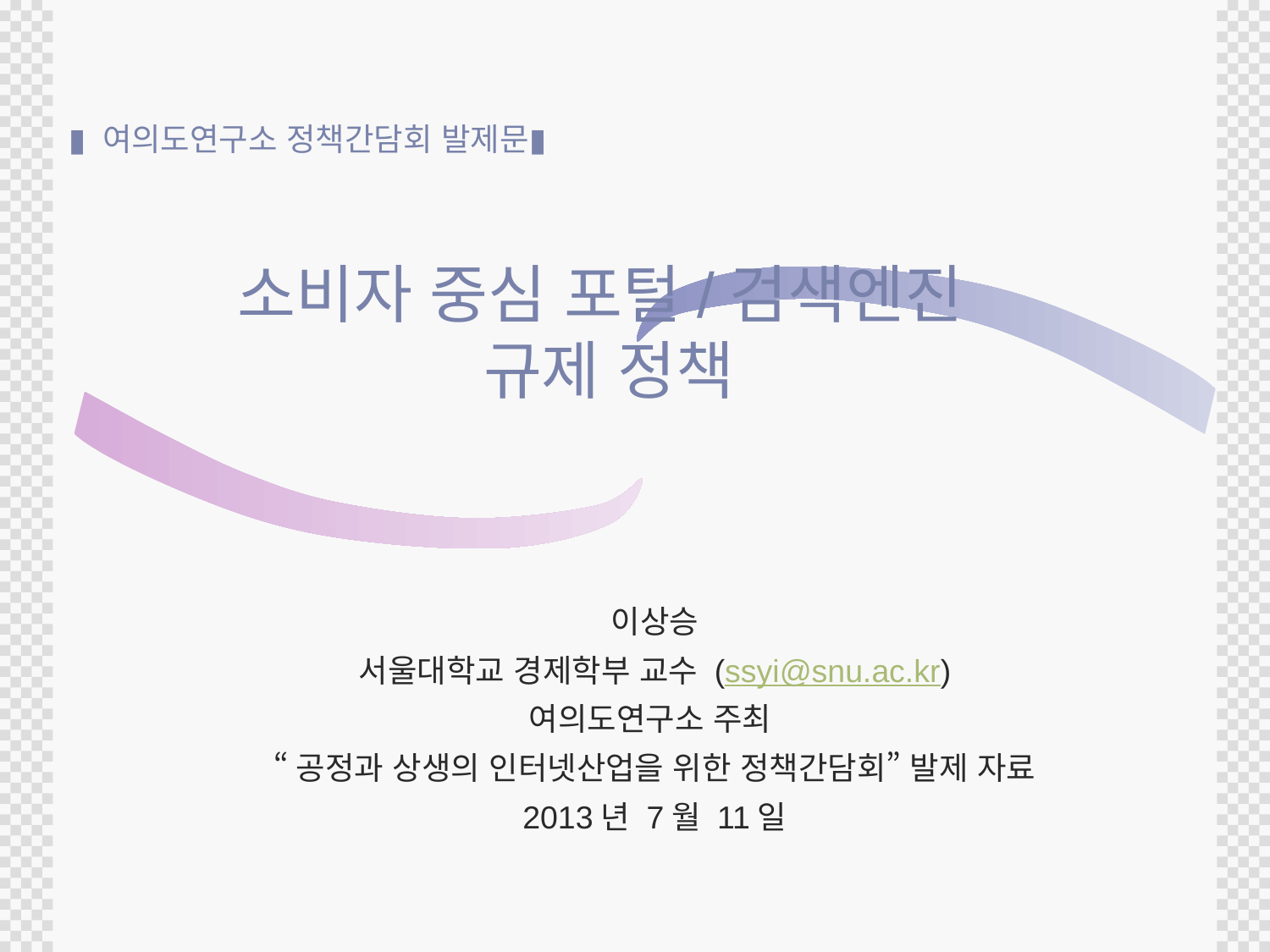

# ▮ 여의도연구소 정책간담회 발제문▮
소비자 중심 포털/검색엔진
규제 정책
이상승
서울대학교 경제학부 교수 (ssyi@snu.ac.kr)
여의도연구소 주최
“공정과 상생의 인터넷산업을 위한 정책간담회” 발제 자료
2013년 7월 11일